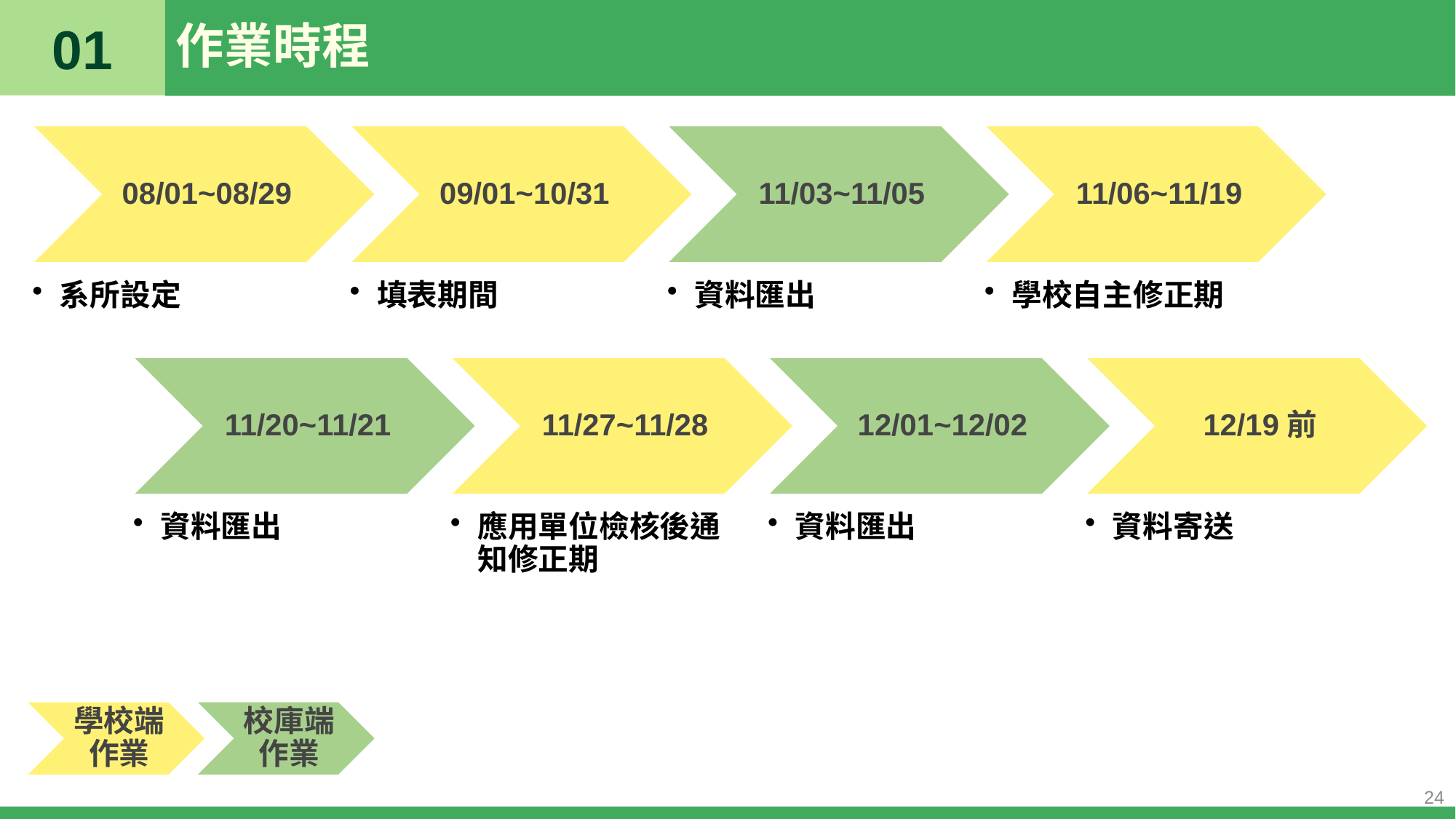

01
# 作業時程
08/01~08/29
系所設定
09/01~10/31
填表期間
11/03~11/05
資料匯出
11/06~11/19
學校自主修正期
11/20~11/21
資料匯出
11/27~11/28
應用單位檢核後通知修正期
12/01~12/02
資料匯出
12/19前
資料寄送

學校端作業

校庫端作業
24